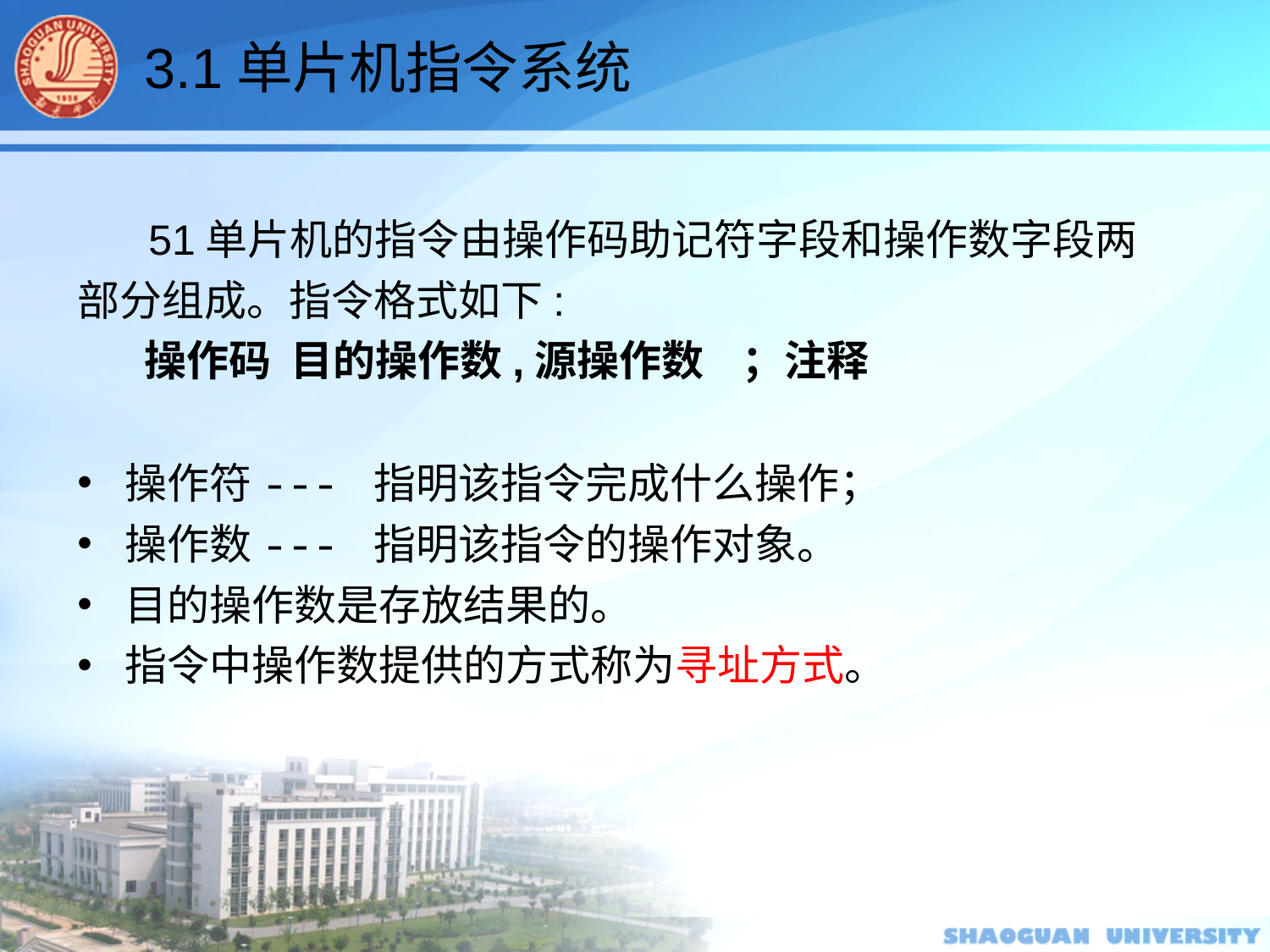

3.1单片机指令系统
      51单片机的指令由操作码助记符字段和操作数字段两部分组成。指令格式如下:
      操作码  目的操作数,源操作数    ；注释

操作符--- 指明该指令完成什么操作；
操作数--- 指明该指令的操作对象。
目的操作数是存放结果的。
指令中操作数提供的方式称为寻址方式。